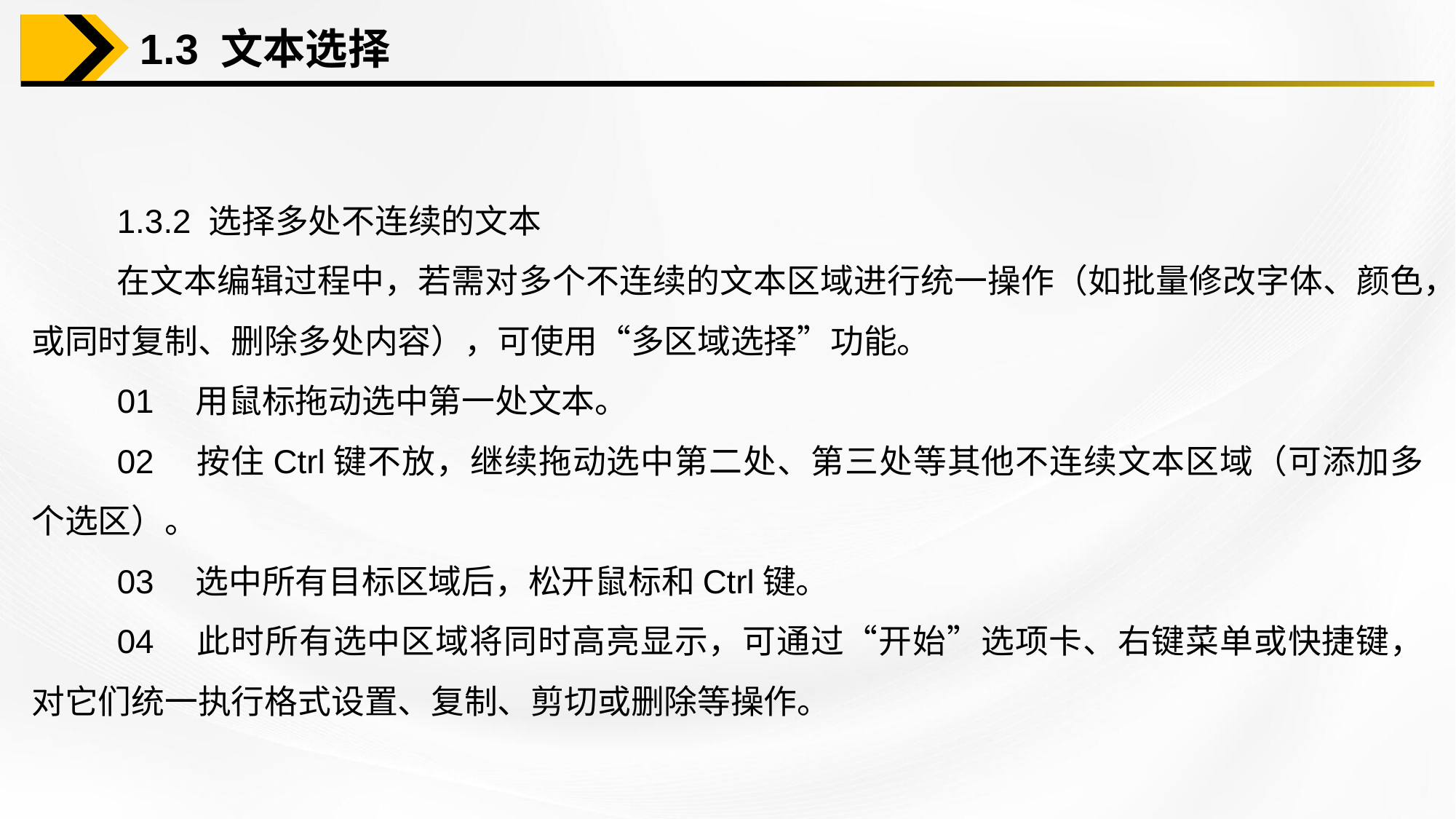

1.3 文本选择
1.3.2 选择多处不连续的文本
在文本编辑过程中，若需对多个不连续的文本区域进行统一操作（如批量修改字体、颜色，或同时复制、删除多处内容），可使用“多区域选择”功能。
01　用鼠标拖动选中第一处文本。
02　按住Ctrl键不放，继续拖动选中第二处、第三处等其他不连续文本区域（可添加多个选区）。
03　选中所有目标区域后，松开鼠标和Ctrl键。
04　此时所有选中区域将同时高亮显示，可通过“开始”选项卡、右键菜单或快捷键，对它们统一执行格式设置、复制、剪切或删除等操作。